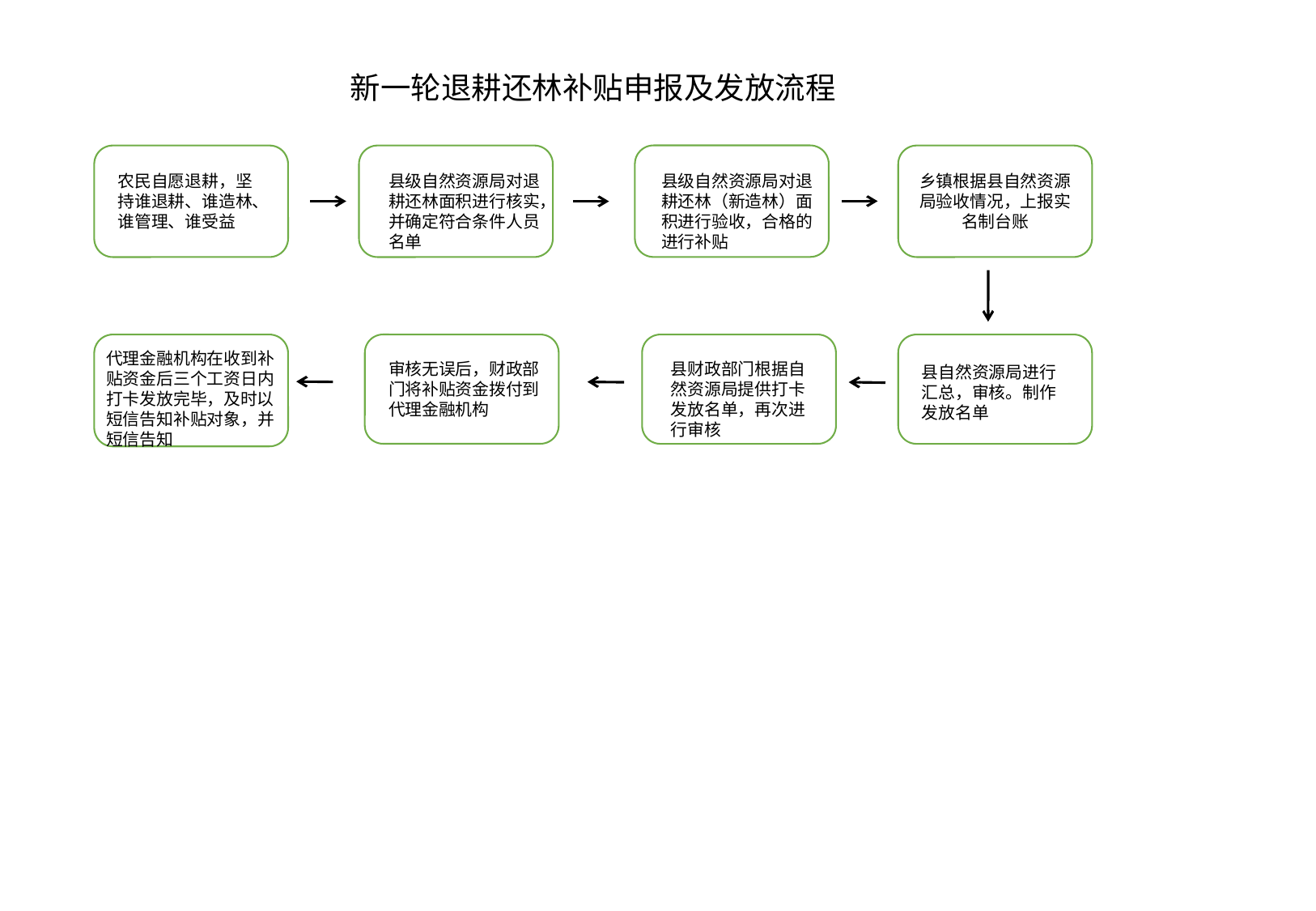

新一轮退耕还林补贴申报及发放流程

乡镇根据县自然资源局验收情况，上报实名制台账
县级自然资源局对退耕还林面积进行核实，并确定符合条件人员名单
农民自愿退耕，坚持谁退耕、谁造林、谁管理、谁受益
县级自然资源局对退耕还林（新造林）面积进行验收，合格的进行补贴

代理金融机构在收到补贴资金后三个工资日内打卡发放完毕，及时以短信告知补贴对象，并短信告知
县财政部门根据自然资源局提供打卡发放名单，再次进行审核
审核无误后，财政部门将补贴资金拨付到代理金融机构
县自然资源局进行汇总，审核。制作发放名单